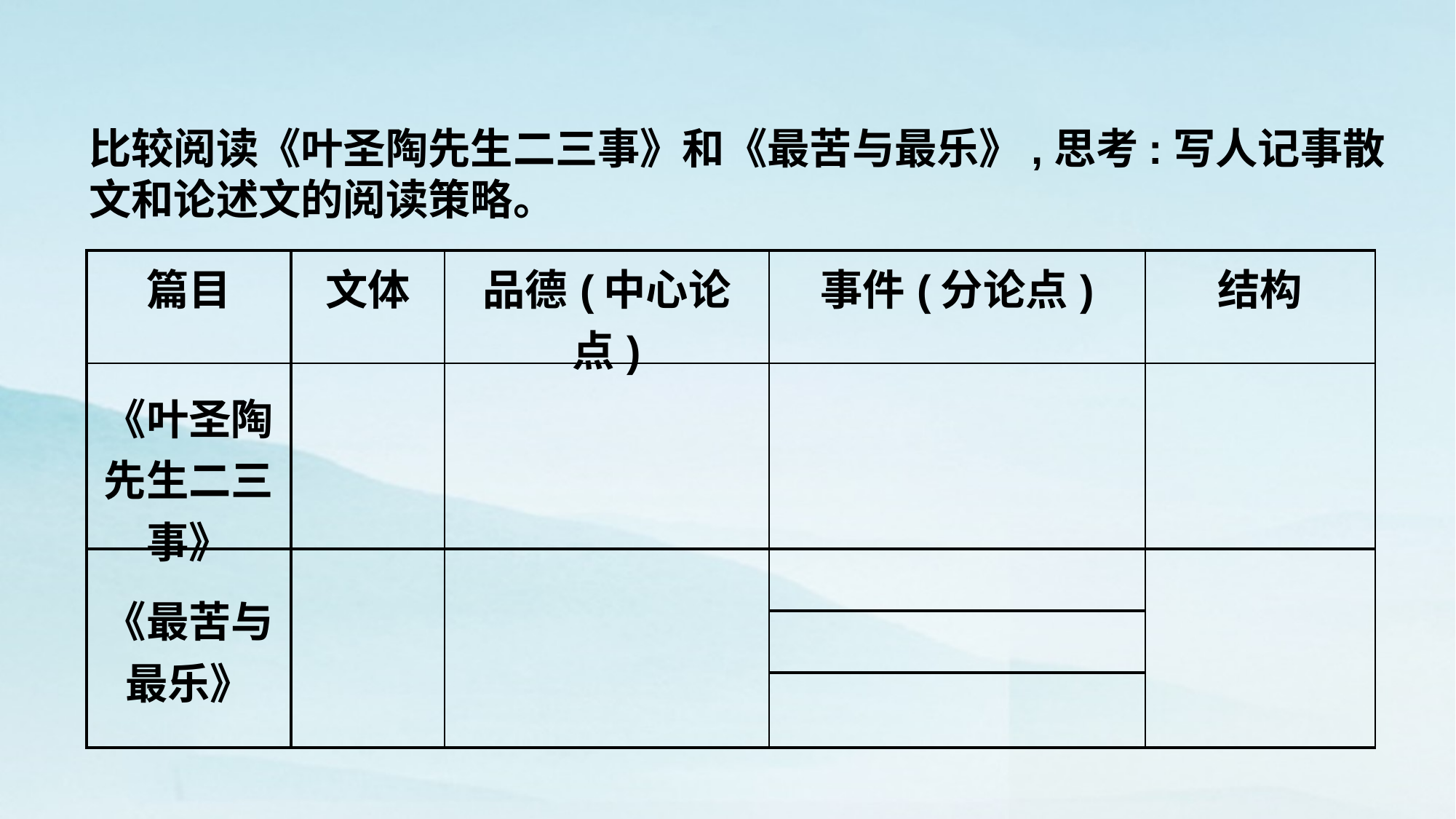

比较阅读《叶圣陶先生二三事》和《最苦与最乐》,思考:写人记事散文和论述文的阅读策略。
| 篇目 | 文体 | 品德(中心论点) | 事件(分论点) | 结构 |
| --- | --- | --- | --- | --- |
| 《叶圣陶先生二三事》 |  |  |  |  |
| 《最苦与最乐》 |  |  |  |  |
|  |  |  |  |  |
|  |  |  |  |  |